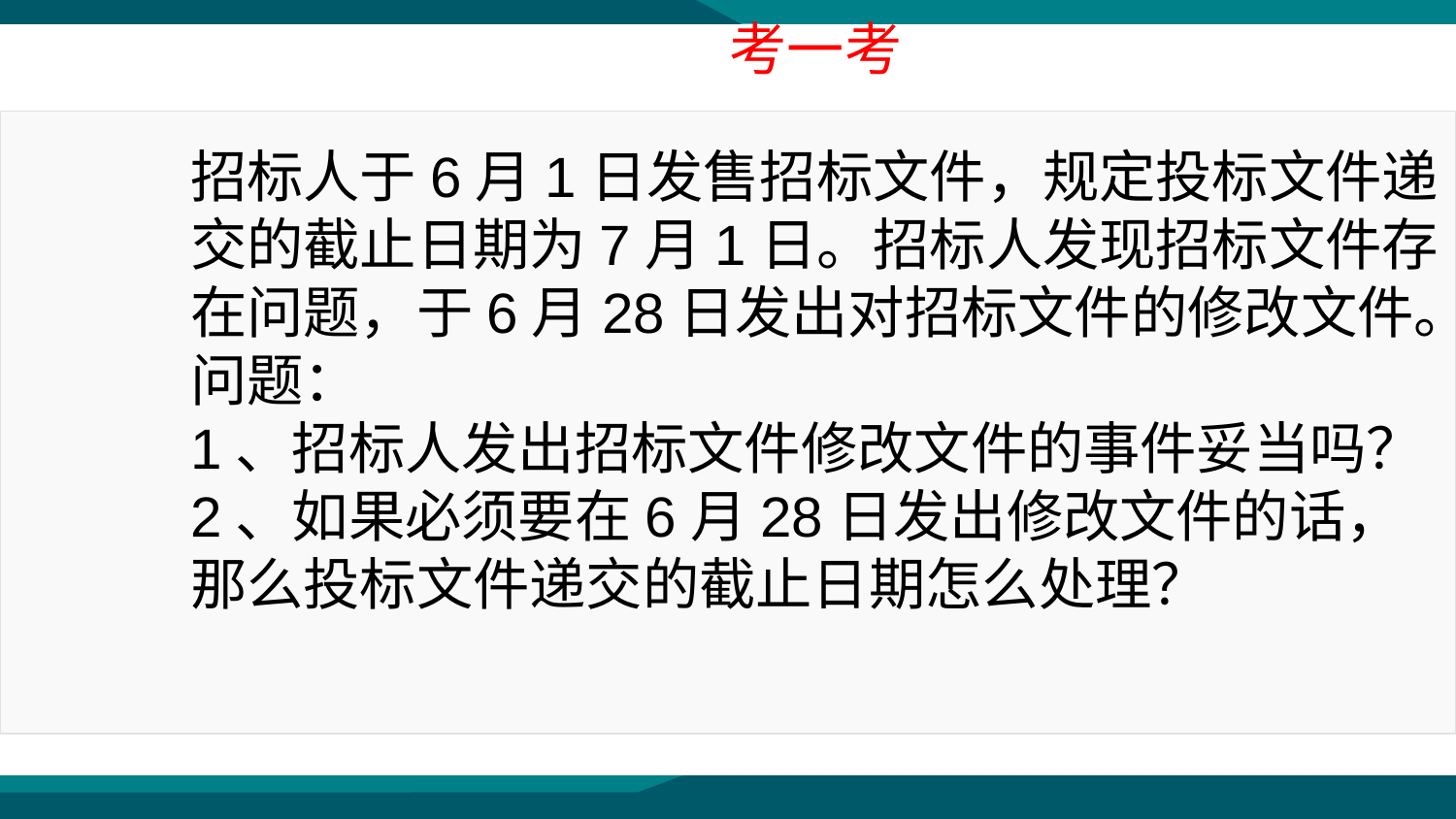

考一考
招标人于6月1日发售招标文件，规定投标文件递交的截止日期为7月1日。招标人发现招标文件存在问题，于6月28日发出对招标文件的修改文件。
问题：
1、招标人发出招标文件修改文件的事件妥当吗？
2、如果必须要在6月28日发出修改文件的话，那么投标文件递交的截止日期怎么处理？